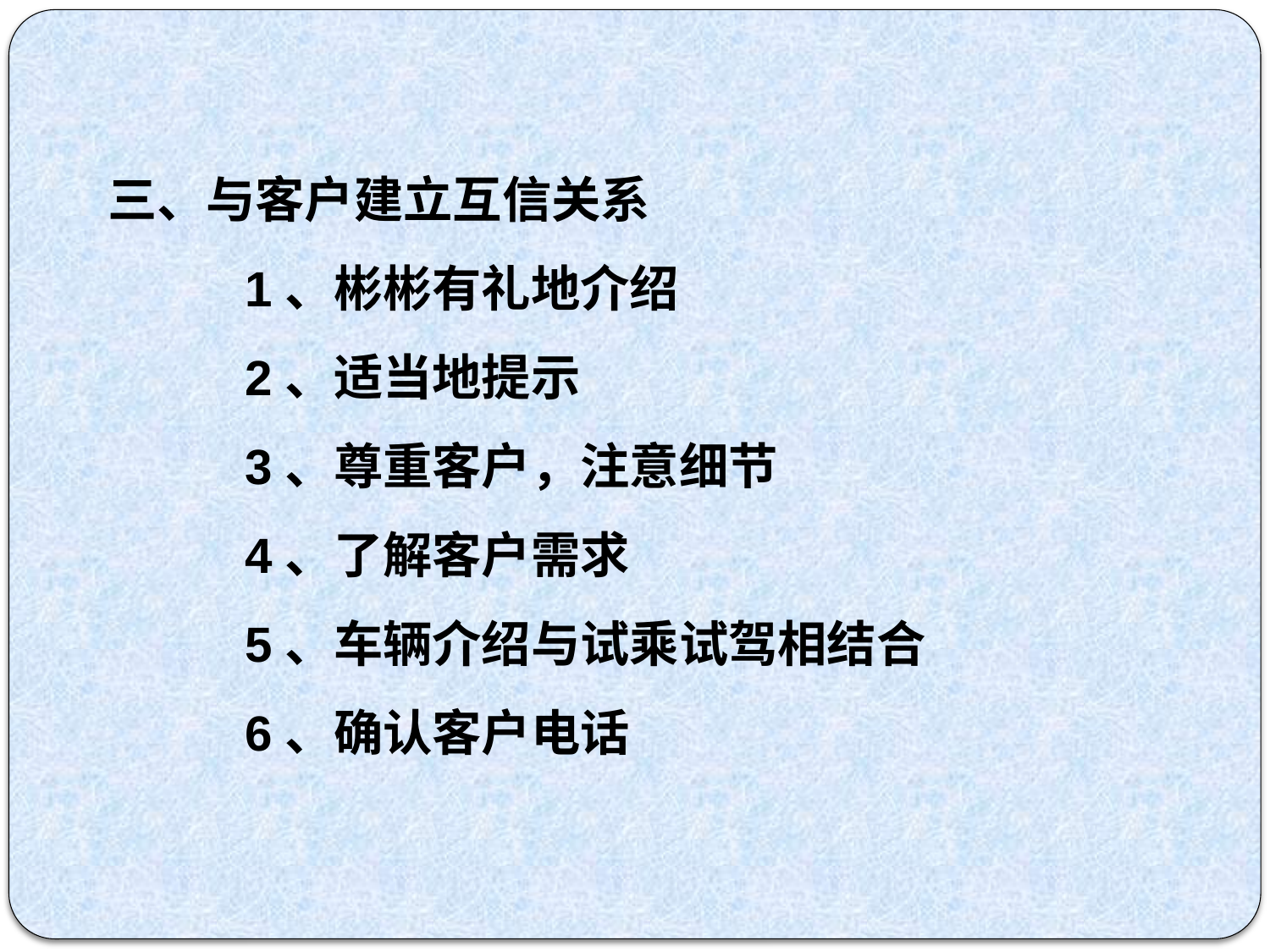

三、与客户建立互信关系
          1、彬彬有礼地介绍
          2、适当地提示
          3、尊重客户，注意细节
          4、了解客户需求
          5、车辆介绍与试乘试驾相结合
          6、确认客户电话